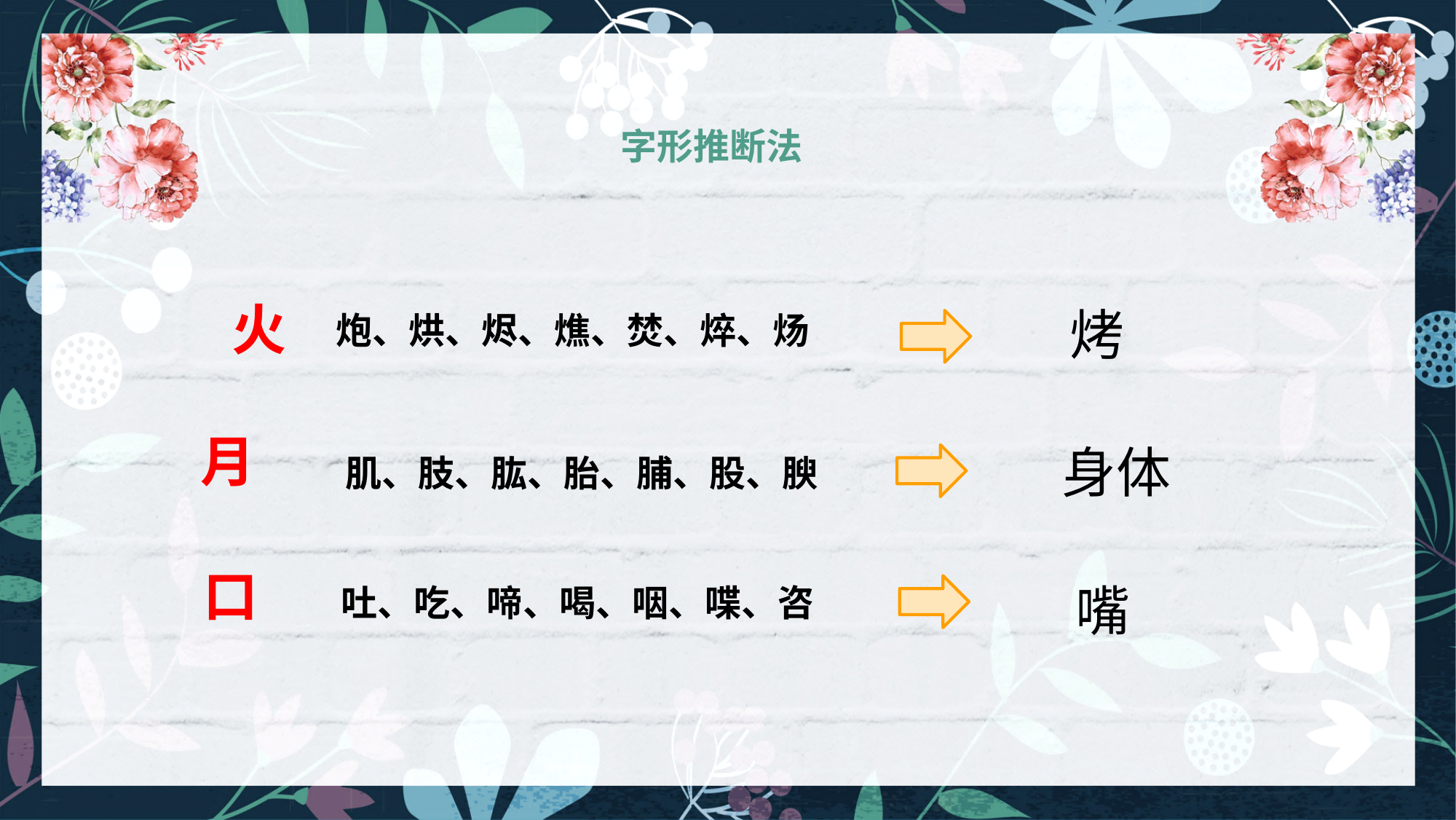

字形推断法
火
炮、烘、烬、燋、焚、焠、炀
月
烤

身体

肌、肢、肱、胎、脯、股、腴
口
嘴
吐、吃、啼、喝、咽、喋、咨